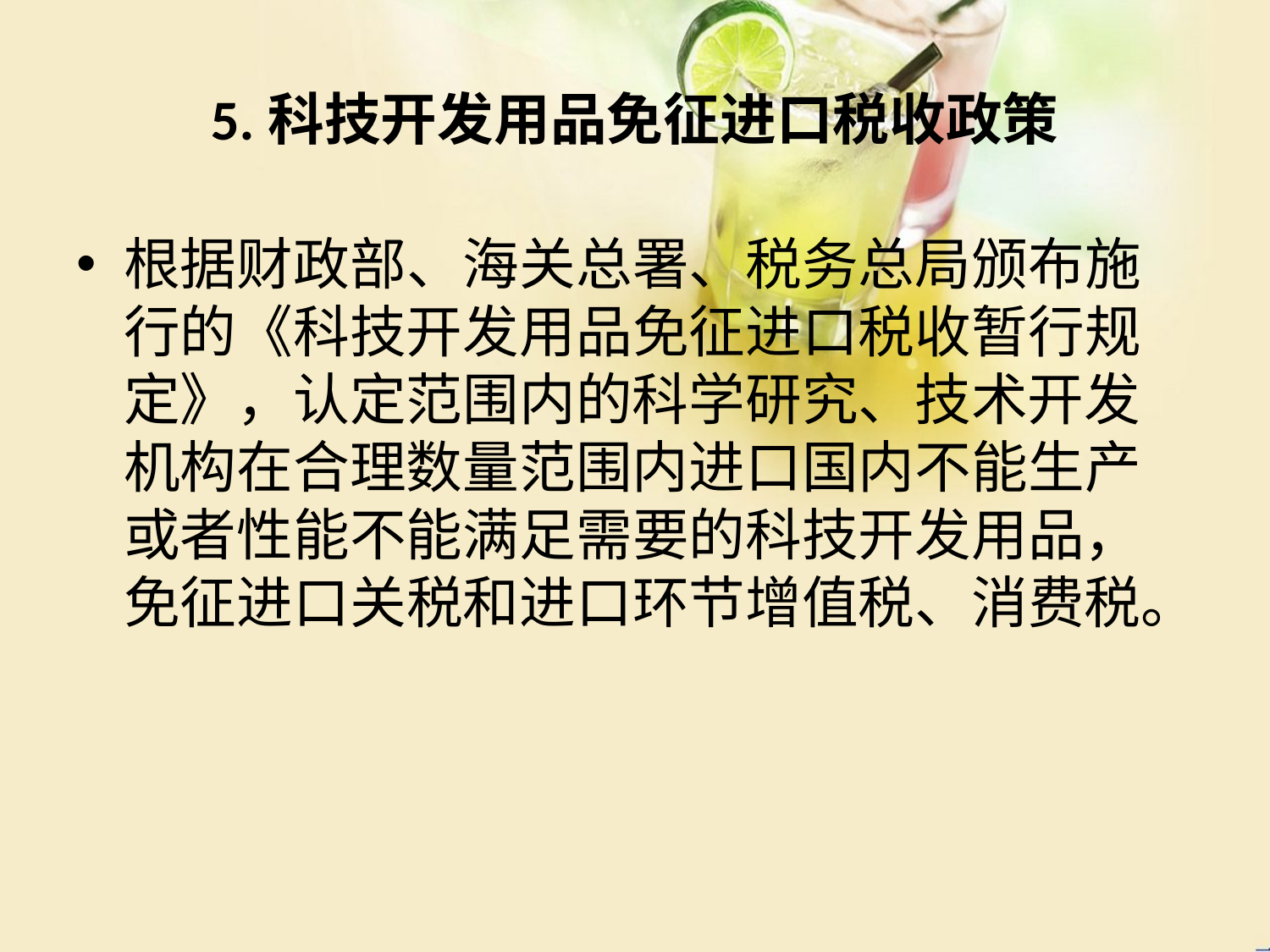

# 5.科技开发用品免征进口税收政策
根据财政部、海关总署、税务总局颁布施行的《科技开发用品免征进口税收暂行规定》，认定范围内的科学研究、技术开发机构在合理数量范围内进口国内不能生产或者性能不能满足需要的科技开发用品，免征进口关税和进口环节增值税、消费税。